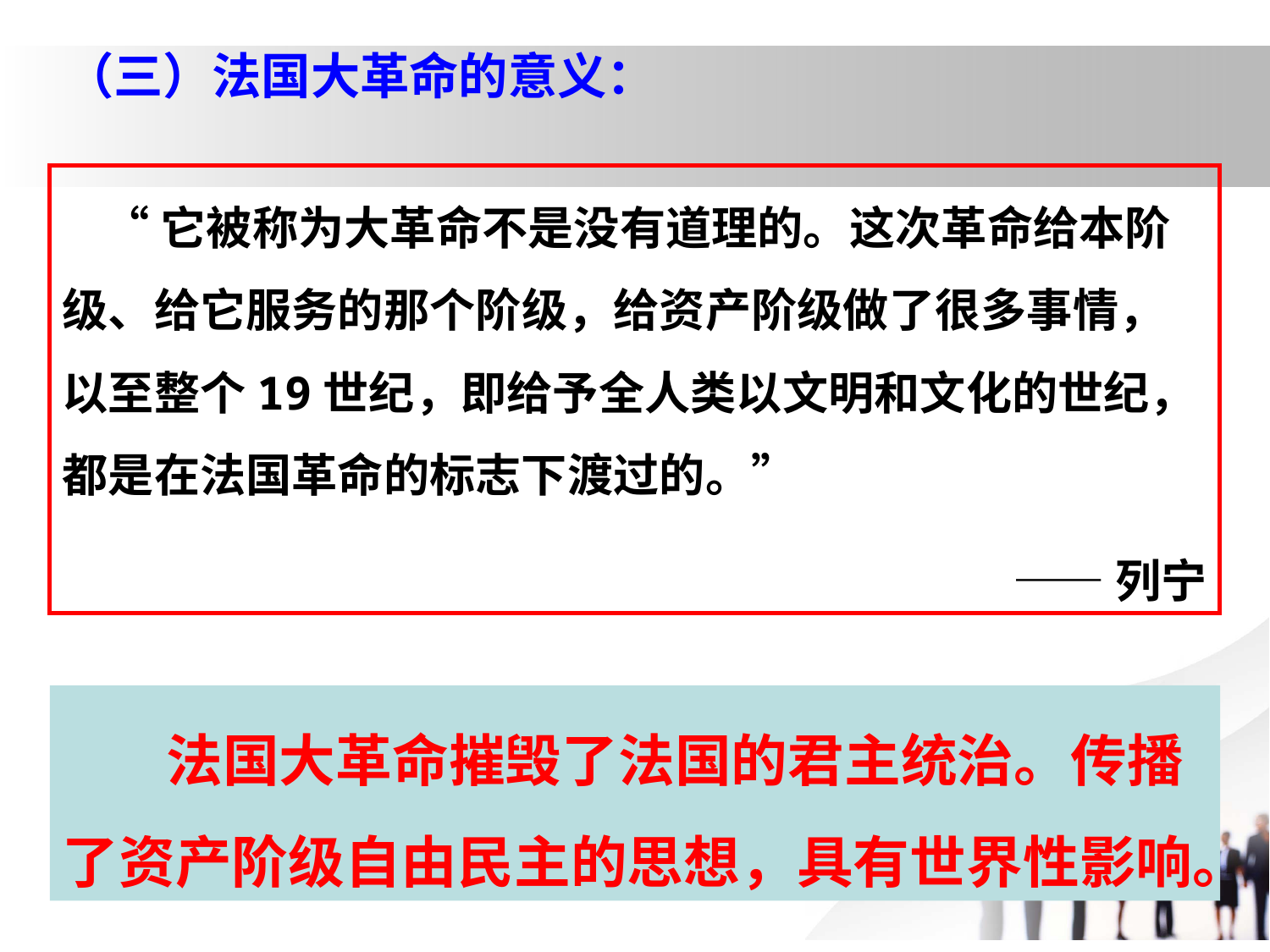

（三）法国大革命的意义：
    “它被称为大革命不是没有道理的。这次革命给本阶级、给它服务的那个阶级，给资产阶级做了很多事情，以至整个19世纪，即给予全人类以文明和文化的世纪，都是在法国革命的标志下渡过的。”
                      ——列宁
       法国大革命摧毁了法国的君主统治。传播了资产阶级自由民主的思想，具有世界性影响。